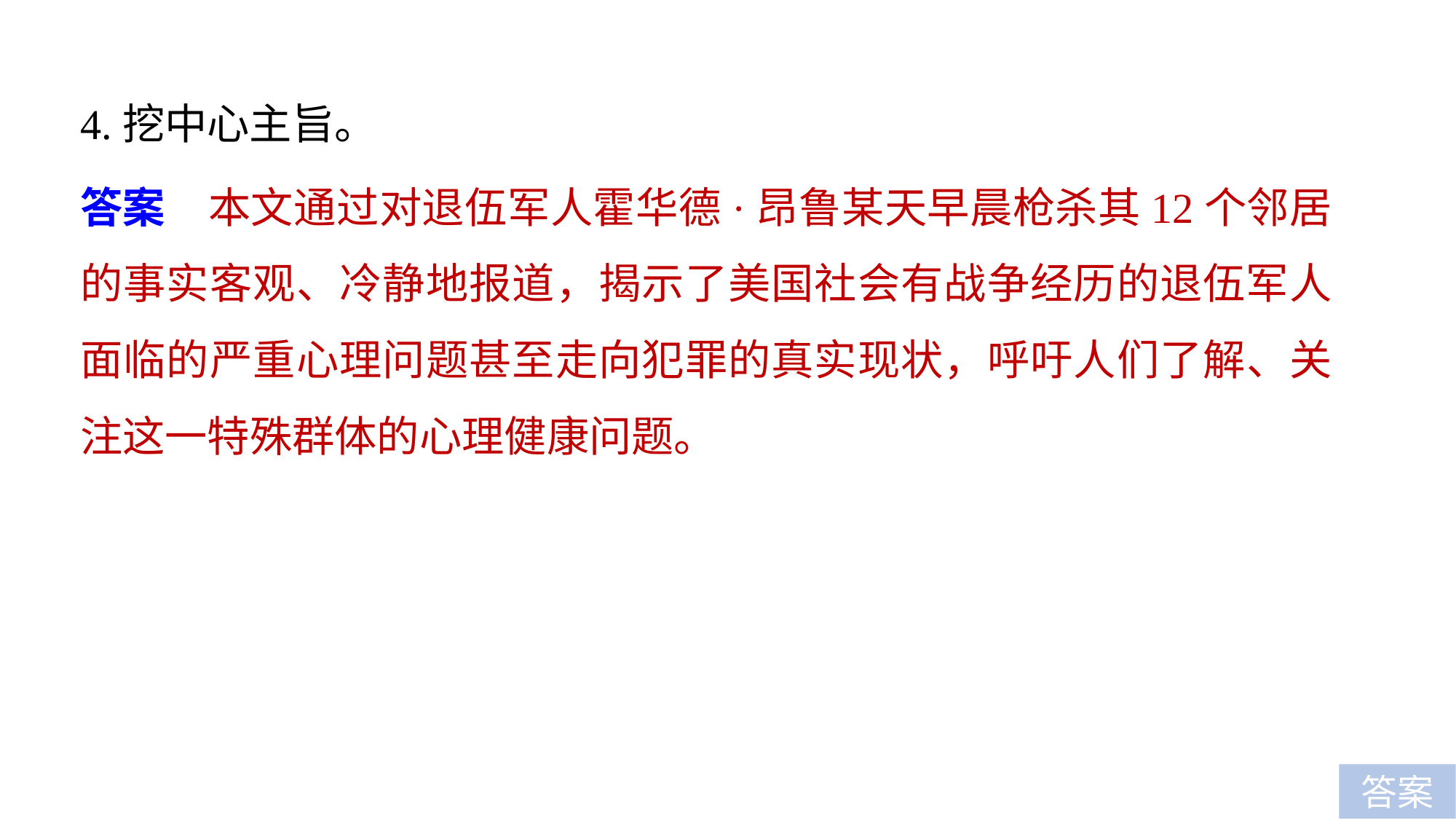

4.挖中心主旨。
答案　本文通过对退伍军人霍华德·昂鲁某天早晨枪杀其12个邻居的事实客观、冷静地报道，揭示了美国社会有战争经历的退伍军人面临的严重心理问题甚至走向犯罪的真实现状，呼吁人们了解、关注这一特殊群体的心理健康问题。
答案